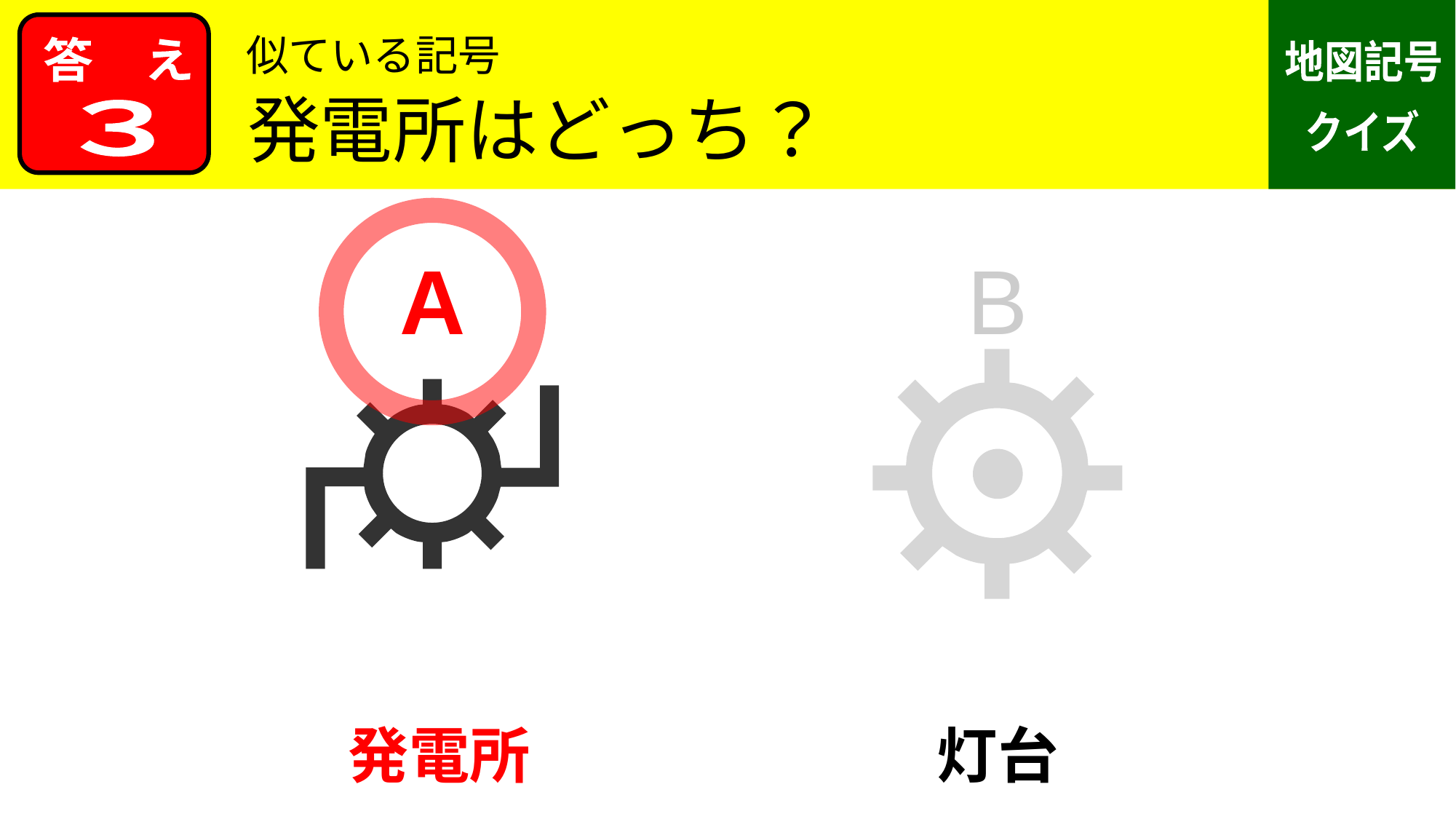

似ている記号
発電所はどっち？
３

A
B

発電所
灯台